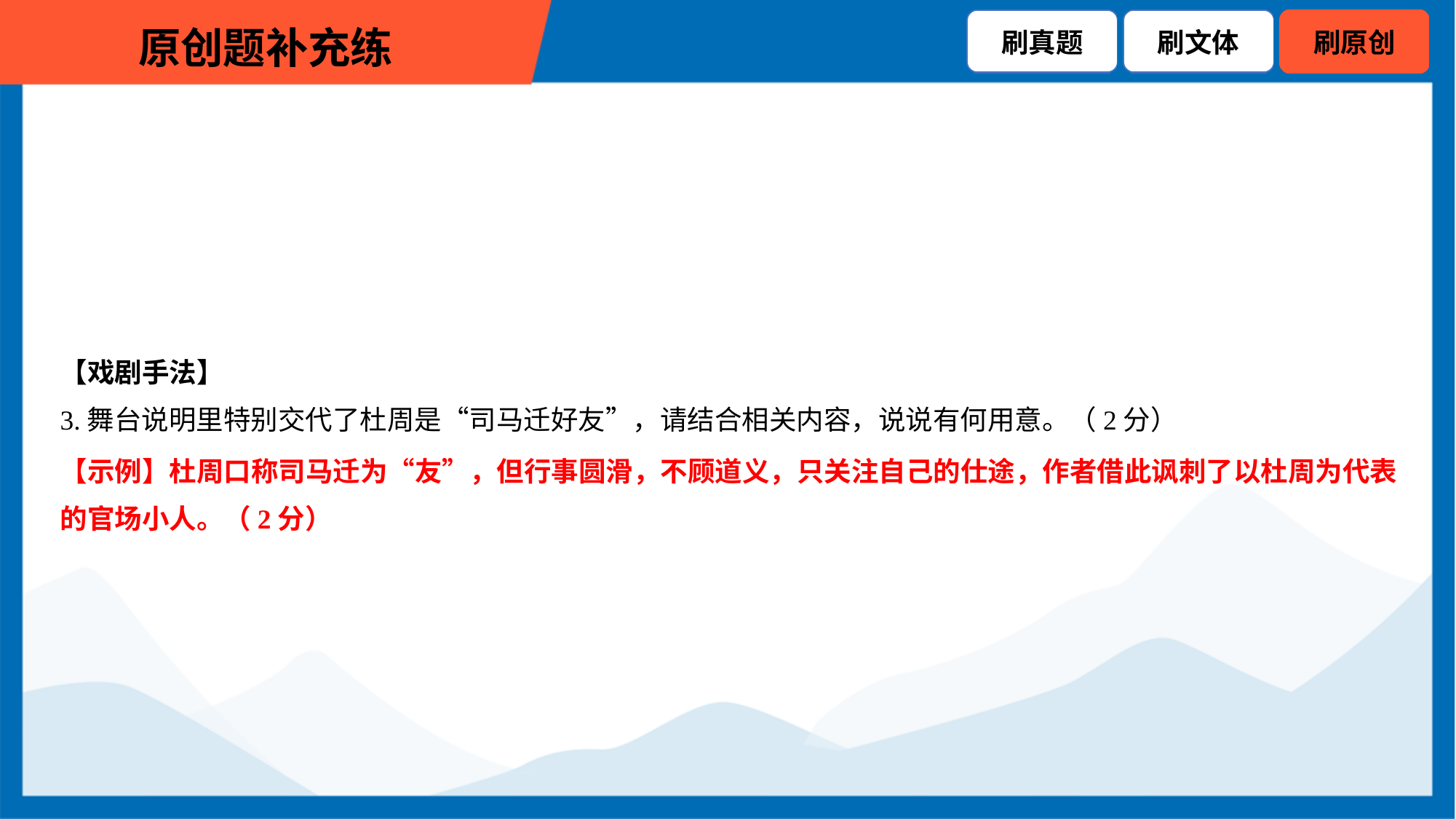

【戏剧手法】
3.舞台说明里特别交代了杜周是“司马迁好友”，请结合相关内容，说说有何用意。（2分）
【示例】杜周口称司马迁为“友”，但行事圆滑，不顾道义，只关注自己的仕途，作者借此讽刺了以杜周为代表
的官场小人。（2分）